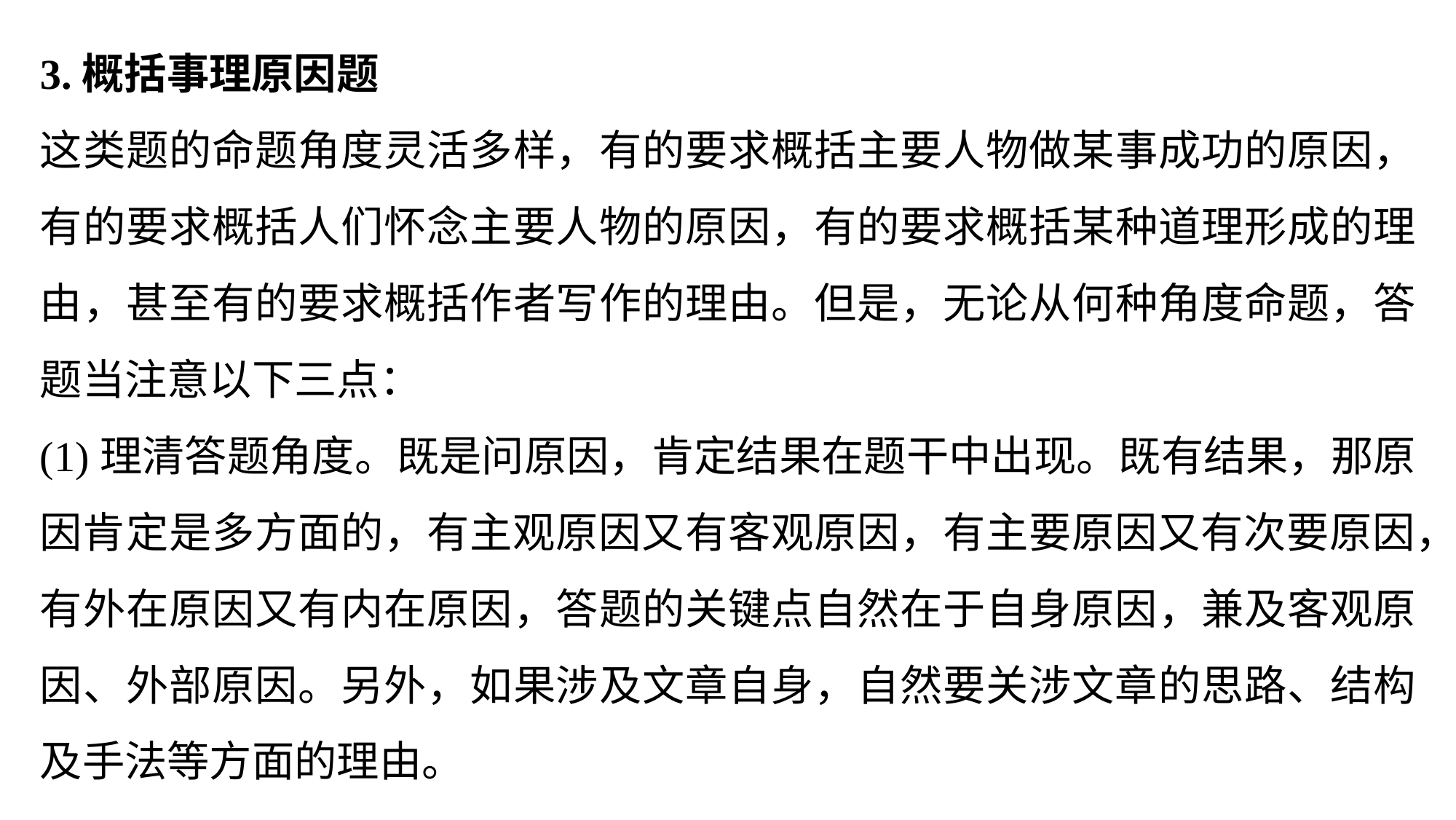

3.概括事理原因题
这类题的命题角度灵活多样，有的要求概括主要人物做某事成功的原因，有的要求概括人们怀念主要人物的原因，有的要求概括某种道理形成的理由，甚至有的要求概括作者写作的理由。但是，无论从何种角度命题，答题当注意以下三点：
(1)理清答题角度。既是问原因，肯定结果在题干中出现。既有结果，那原因肯定是多方面的，有主观原因又有客观原因，有主要原因又有次要原因，有外在原因又有内在原因，答题的关键点自然在于自身原因，兼及客观原因、外部原因。另外，如果涉及文章自身，自然要关涉文章的思路、结构及手法等方面的理由。